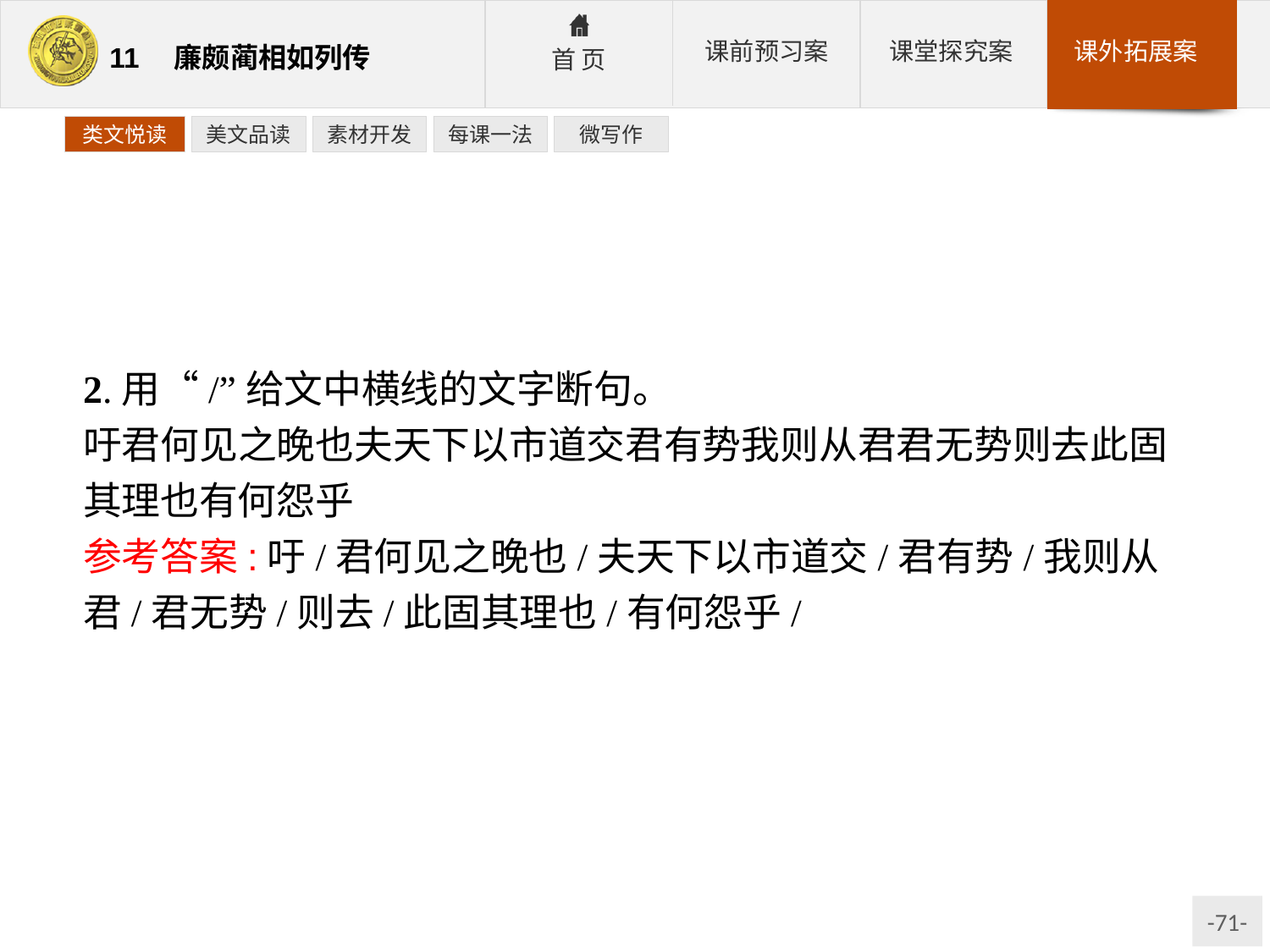

类文悦读
美文品读
素材开发
每课一法
微写作
2.用“/”给文中横线的文字断句。
吁君何见之晚也夫天下以市道交君有势我则从君君无势则去此固其理也有何怨乎
参考答案:吁/君何见之晚也/夫天下以市道交/君有势/我则从君/君无势/则去/此固其理也/有何怨乎/